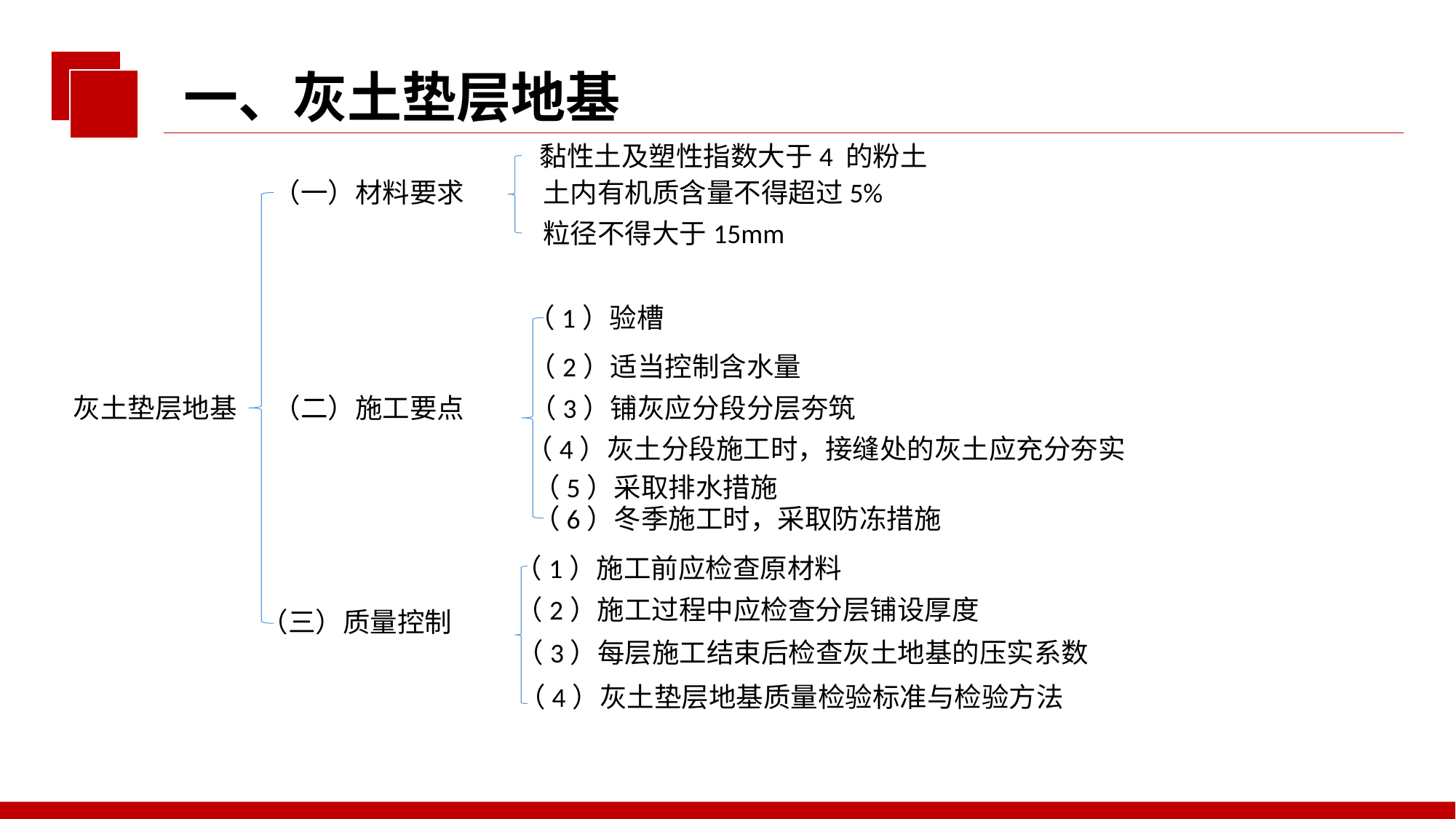

一、灰土垫层地基
黏性土及塑性指数大于4 的粉土

（一）材料要求
土内有机质含量不得超过5%

粒径不得大于15mm
（1）验槽

（2）适当控制含水量
（3）铺灰应分段分层夯筑
灰土垫层地基
（二）施工要点
（4）灰土分段施工时，接缝处的灰土应充分夯实
（5）采取排水措施
（6）冬季施工时，采取防冻措施
（1）施工前应检查原材料

（2）施工过程中应检查分层铺设厚度
（三）质量控制
（3）每层施工结束后检查灰土地基的压实系数
（4）灰土垫层地基质量检验标准与检验方法